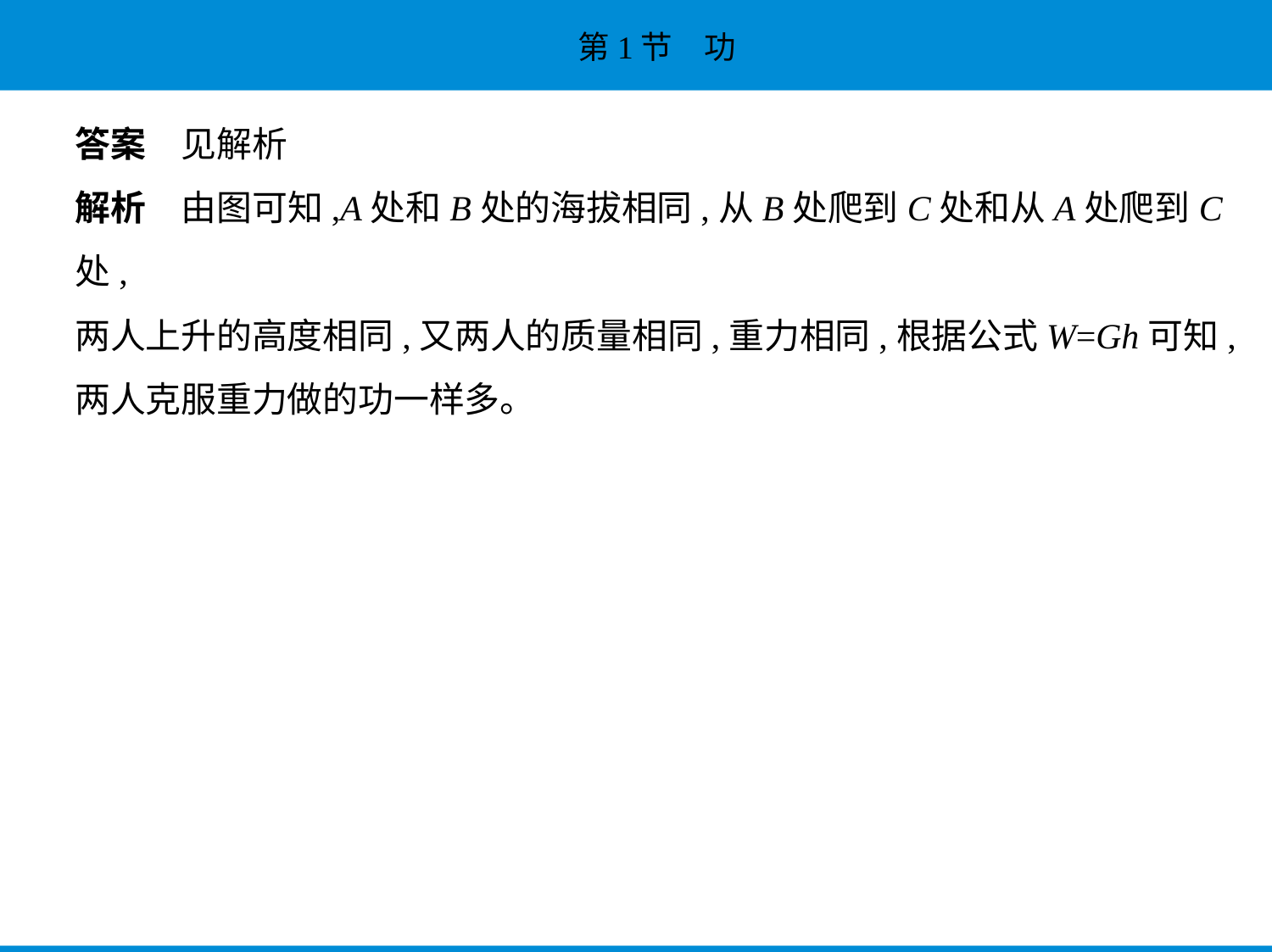

答案　见解析
解析　由图可知,A处和B处的海拔相同,从B处爬到C处和从A处爬到C处,
两人上升的高度相同,又两人的质量相同,重力相同,根据公式W=Gh可知,
两人克服重力做的功一样多。